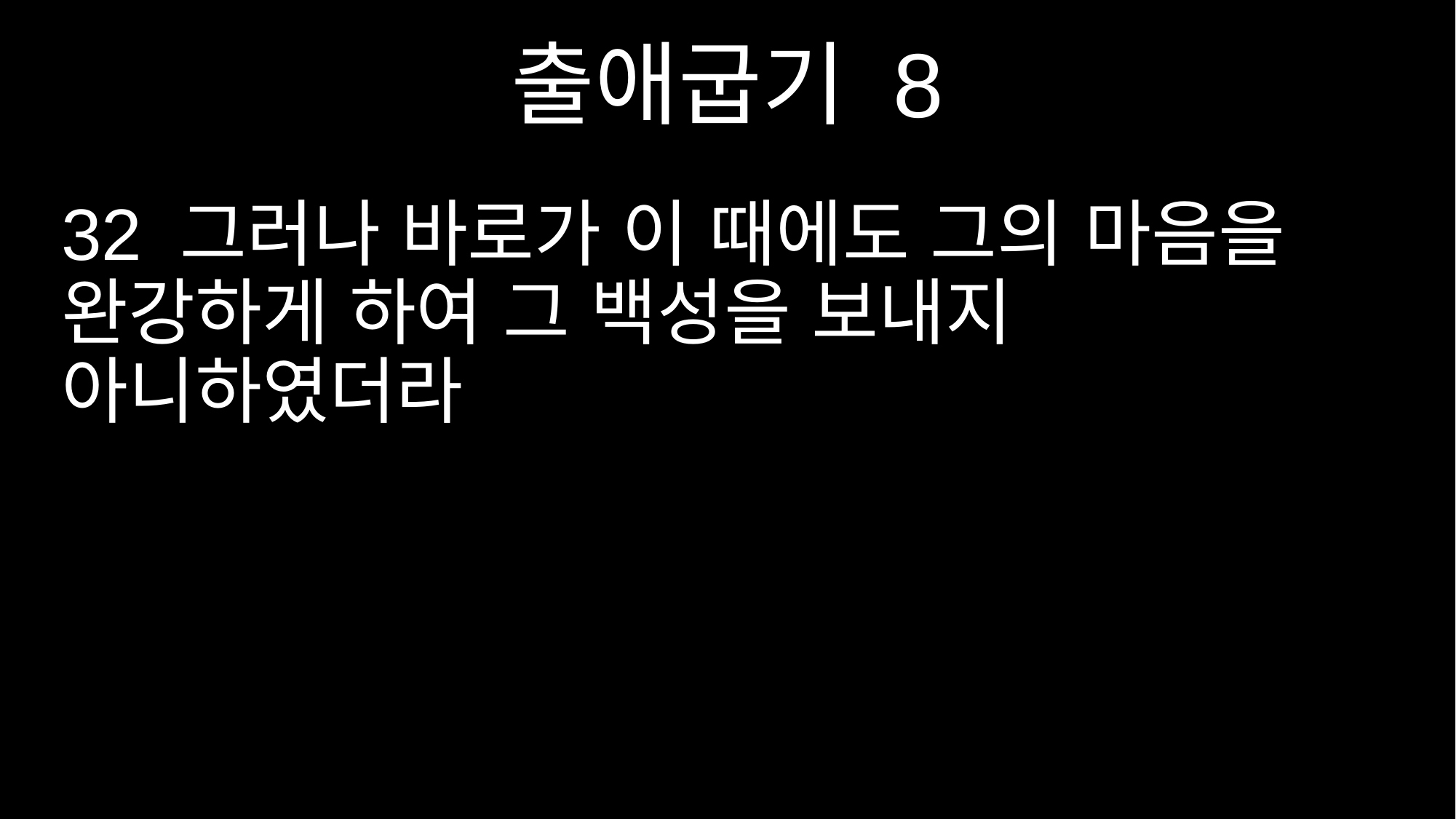

출애굽기 8
32 그러나 바로가 이 때에도 그의 마음을 완강하게 하여 그 백성을 보내지 아니하였더라